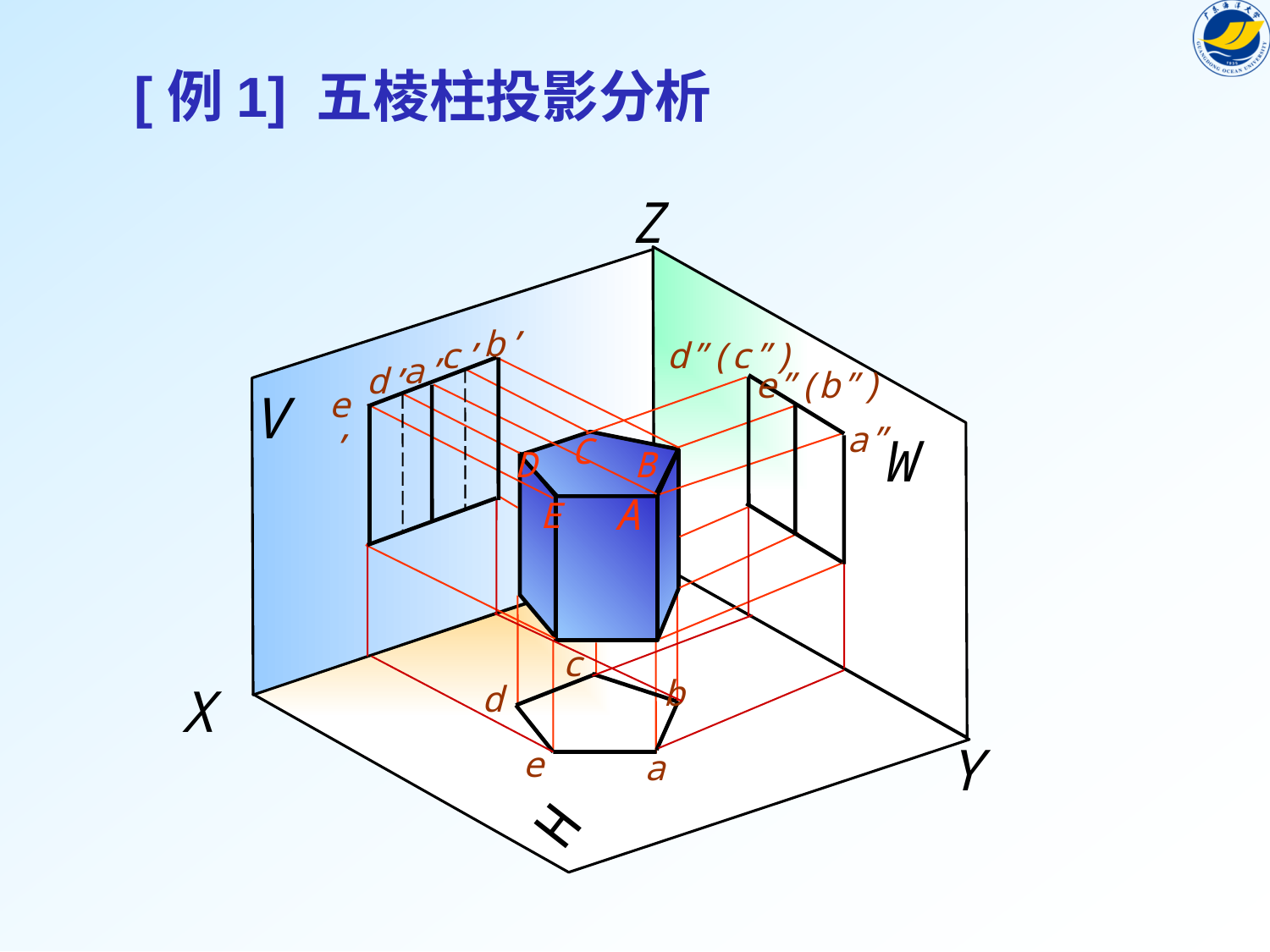

# [例1] 五棱柱投影分析
Z

V
W
X
Y
H
b’
c’
a’
d’
e’

d”(c”)
e”(b”)

a”

C

D
B
A
E

c
b
d

e
a